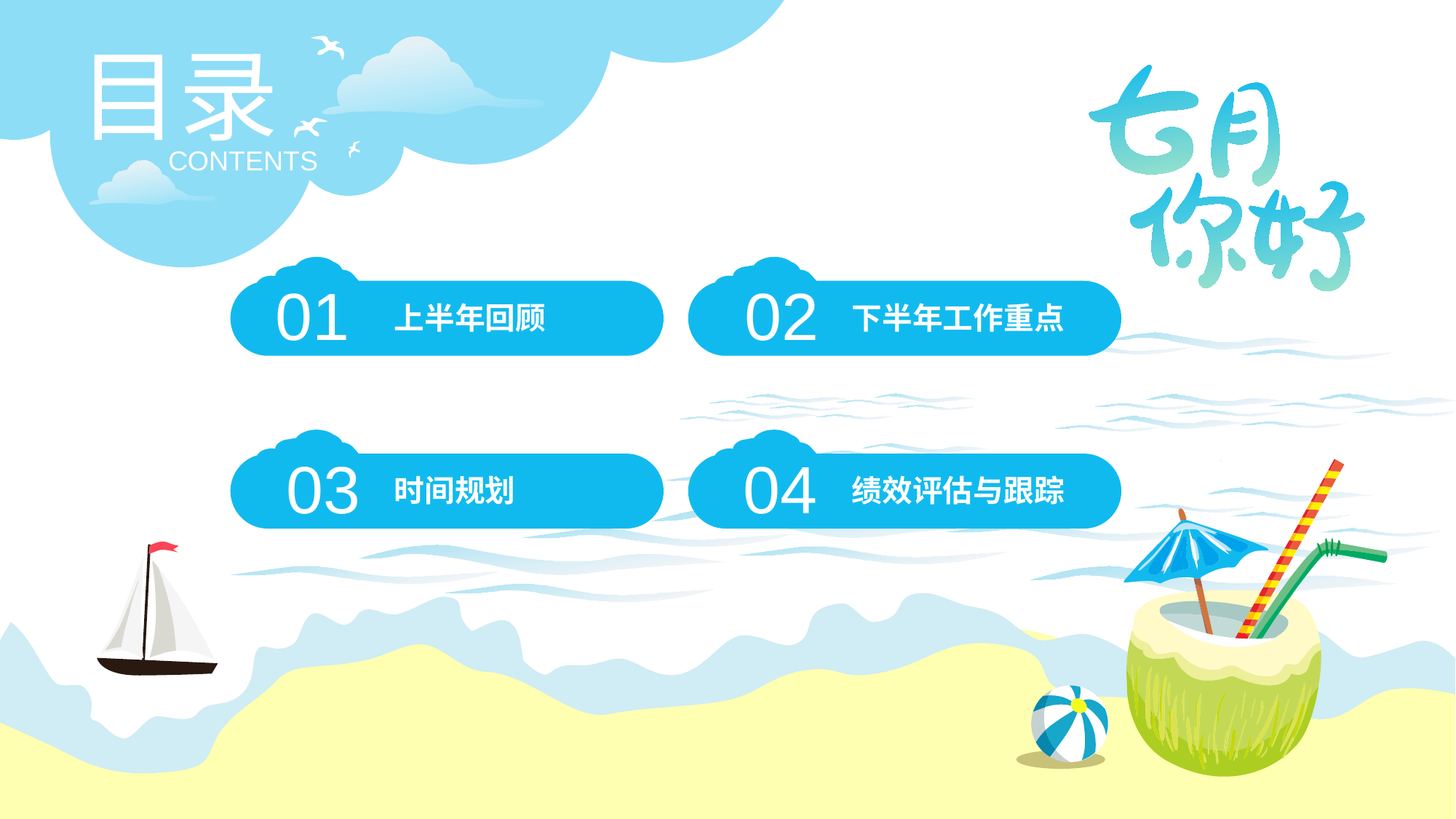

目录

CONTENTS

七月

01
上半年回顾

02
下半年工作重点
你好

03
时间规划

04
绩效评估与跟踪